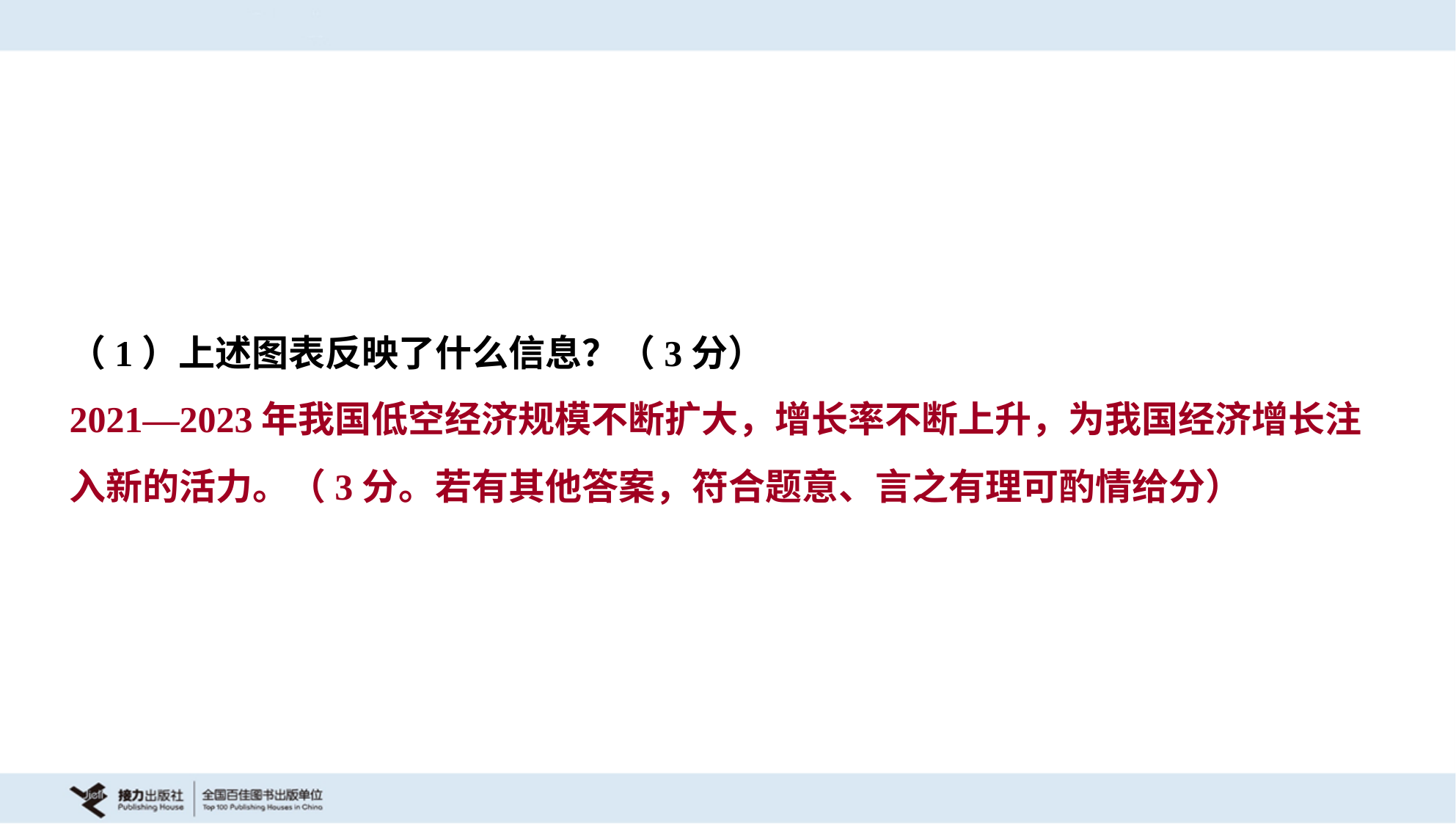

（1）上述图表反映了什么信息？（3分）
2021—2023年我国低空经济规模不断扩大，增长率不断上升，为我国经济增长注
入新的活力。（3分。若有其他答案，符合题意、言之有理可酌情给分）